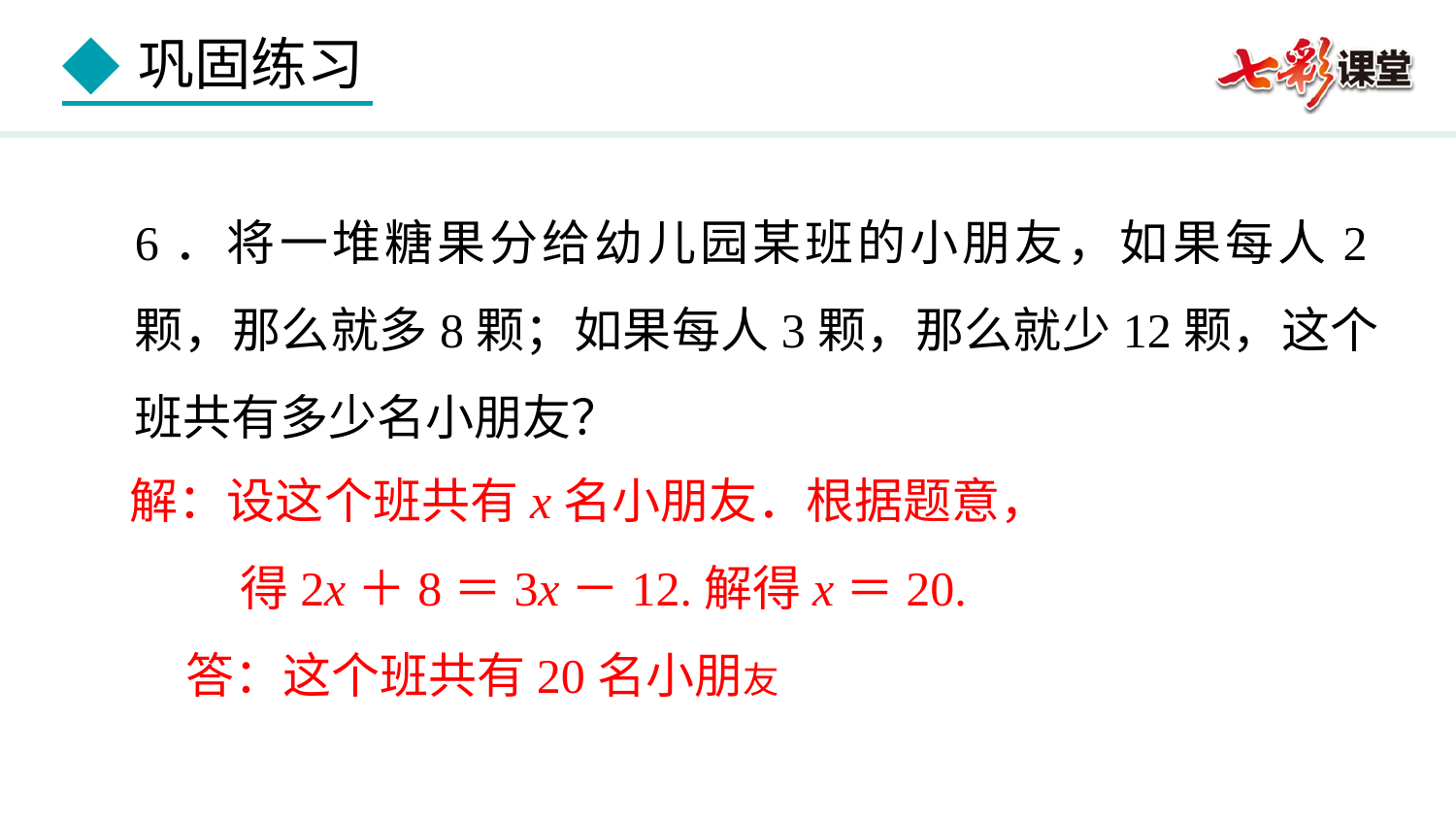

6．将一堆糖果分给幼儿园某班的小朋友，如果每人2颗，那么就多8颗；如果每人3颗，那么就少12颗，这个班共有多少名小朋友？
解：设这个班共有x名小朋友．根据题意，
         得2x＋8＝3x－12.解得x＝20.
    答：这个班共有20名小朋友